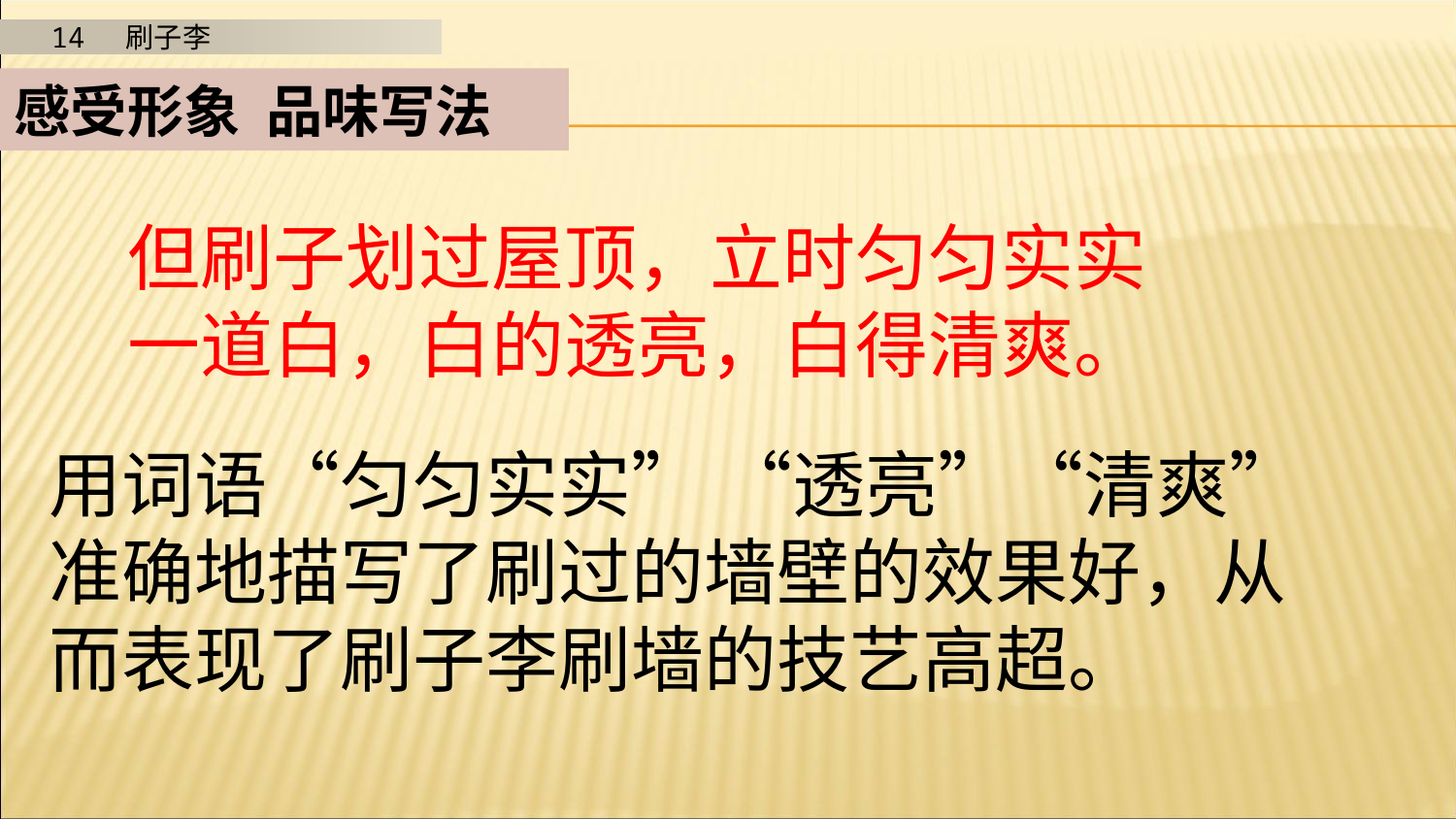

感受形象  品味写法
但刷子划过屋顶，立时匀匀实实一道白，白的透亮，白得清爽。
用词语“匀匀实实” “透亮”“清爽”准确地描写了刷过的墙壁的效果好，从而表现了刷子李刷墙的技艺高超。